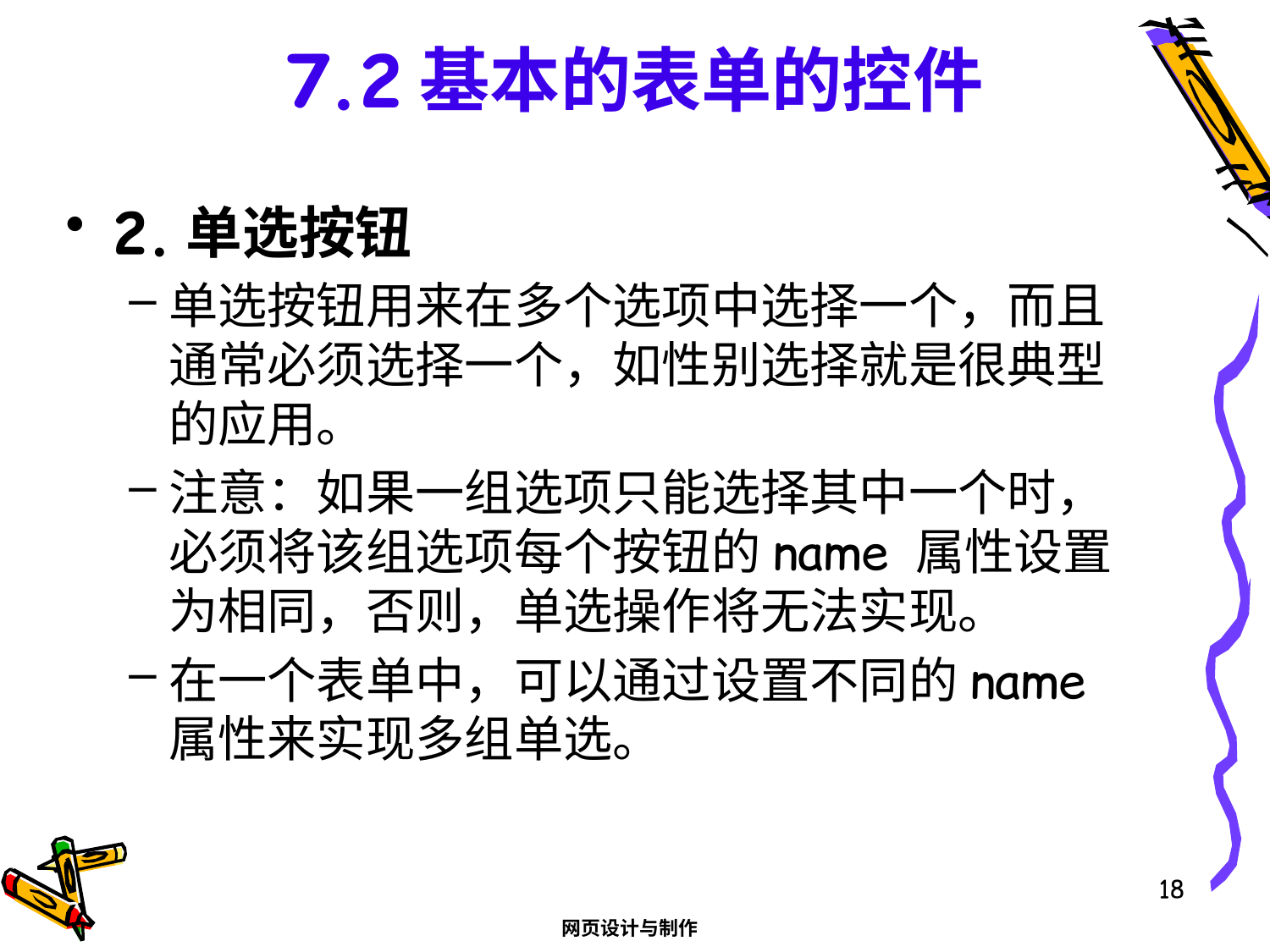

# 7.2基本的表单的控件
2.单选按钮
单选按钮用来在多个选项中选择一个，而且通常必须选择一个，如性别选择就是很典型的应用。
注意：如果一组选项只能选择其中一个时，必须将该组选项每个按钮的name 属性设置为相同，否则，单选操作将无法实现。
在一个表单中，可以通过设置不同的name属性来实现多组单选。
18
网页设计与制作